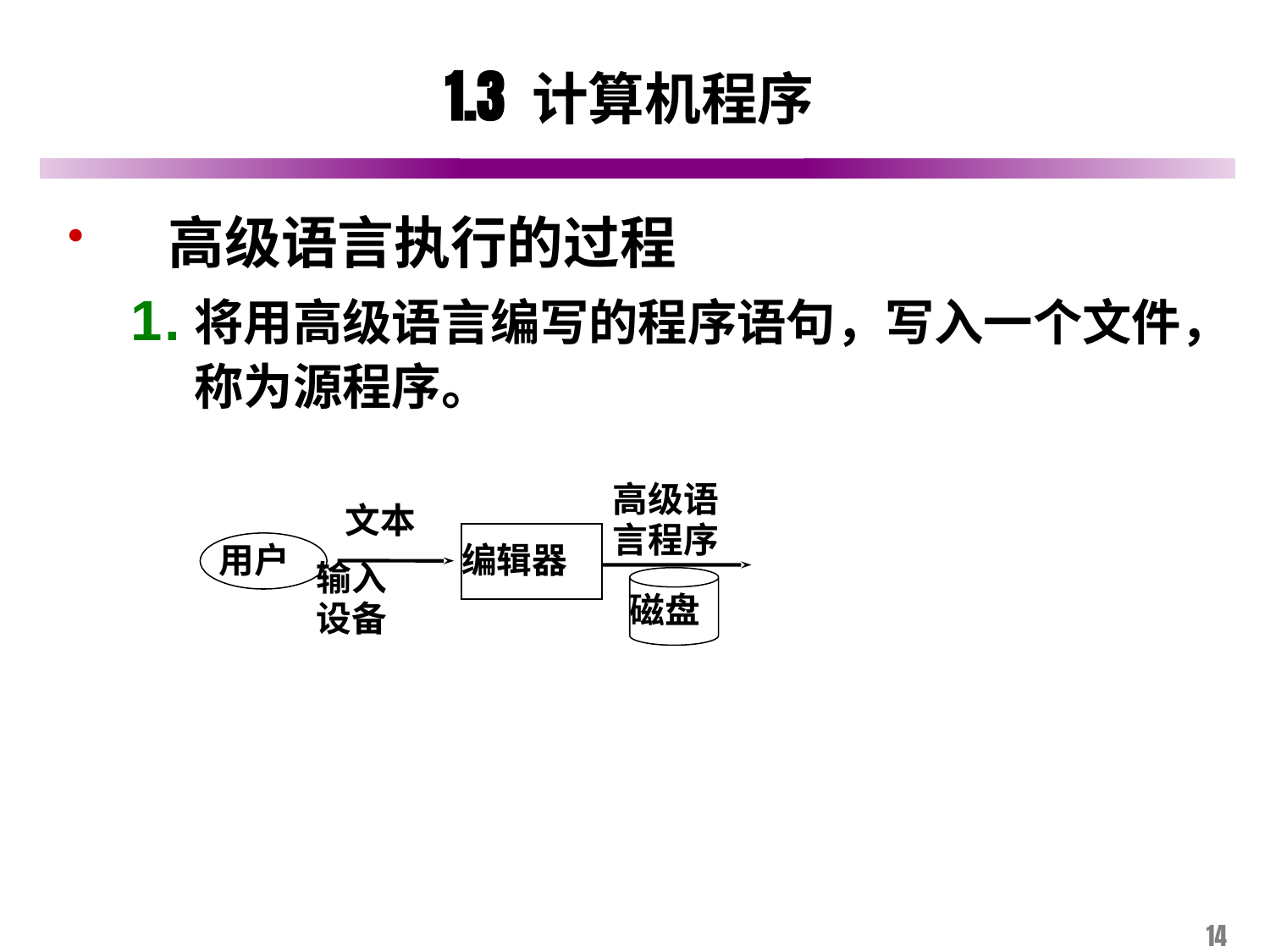

# 1.3 计算机程序
 高级语言执行的过程
将用高级语言编写的程序语句，写入一个文件，称为源程序。
高级语言程序
文本
编辑器
用户

磁盘
输入
设备
14